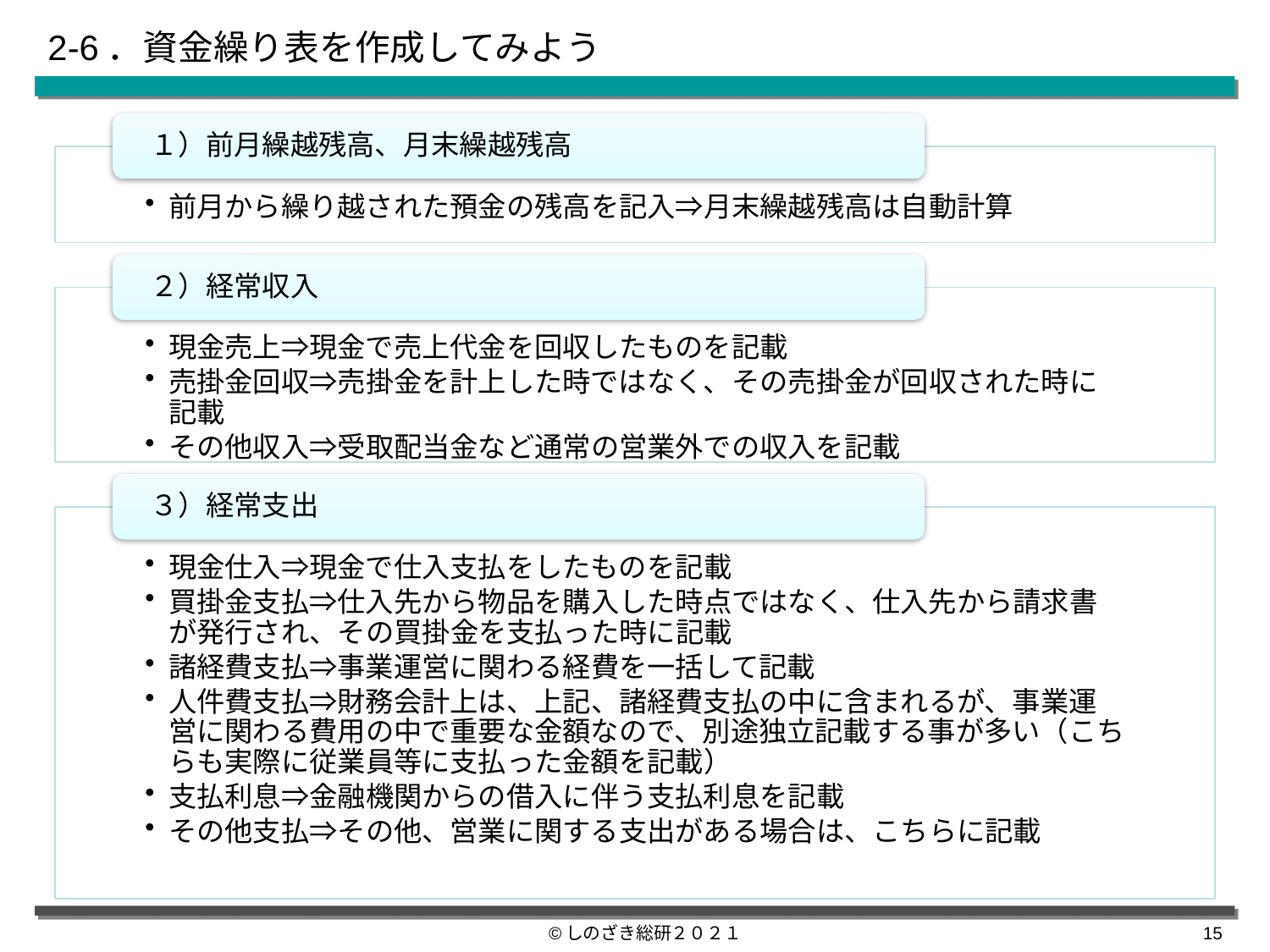

# 2-6．資金繰り表を作成してみよう
前月から繰り越された預金の残高を記入⇒月末繰越残高は自動計算
１）前月繰越残高、月末繰越残高
現金売上⇒現金で売上代金を回収したものを記載
売掛金回収⇒売掛金を計上した時ではなく、その売掛金が回収された時に記載
その他収入⇒受取配当金など通常の営業外での収入を記載
２）経常収入
現金仕入⇒現金で仕入支払をしたものを記載
買掛金支払⇒仕入先から物品を購入した時点ではなく、仕入先から請求書が発行され、その買掛金を支払った時に記載
諸経費支払⇒事業運営に関わる経費を一括して記載
人件費支払⇒財務会計上は、上記、諸経費支払の中に含まれるが、事業運営に関わる費用の中で重要な金額なので、別途独立記載する事が多い（こちらも実際に従業員等に支払った金額を記載）
支払利息⇒金融機関からの借入に伴う支払利息を記載
その他支払⇒その他、営業に関する支出がある場合は、こちらに記載
３）経常支出
©しのざき総研２０２１
15